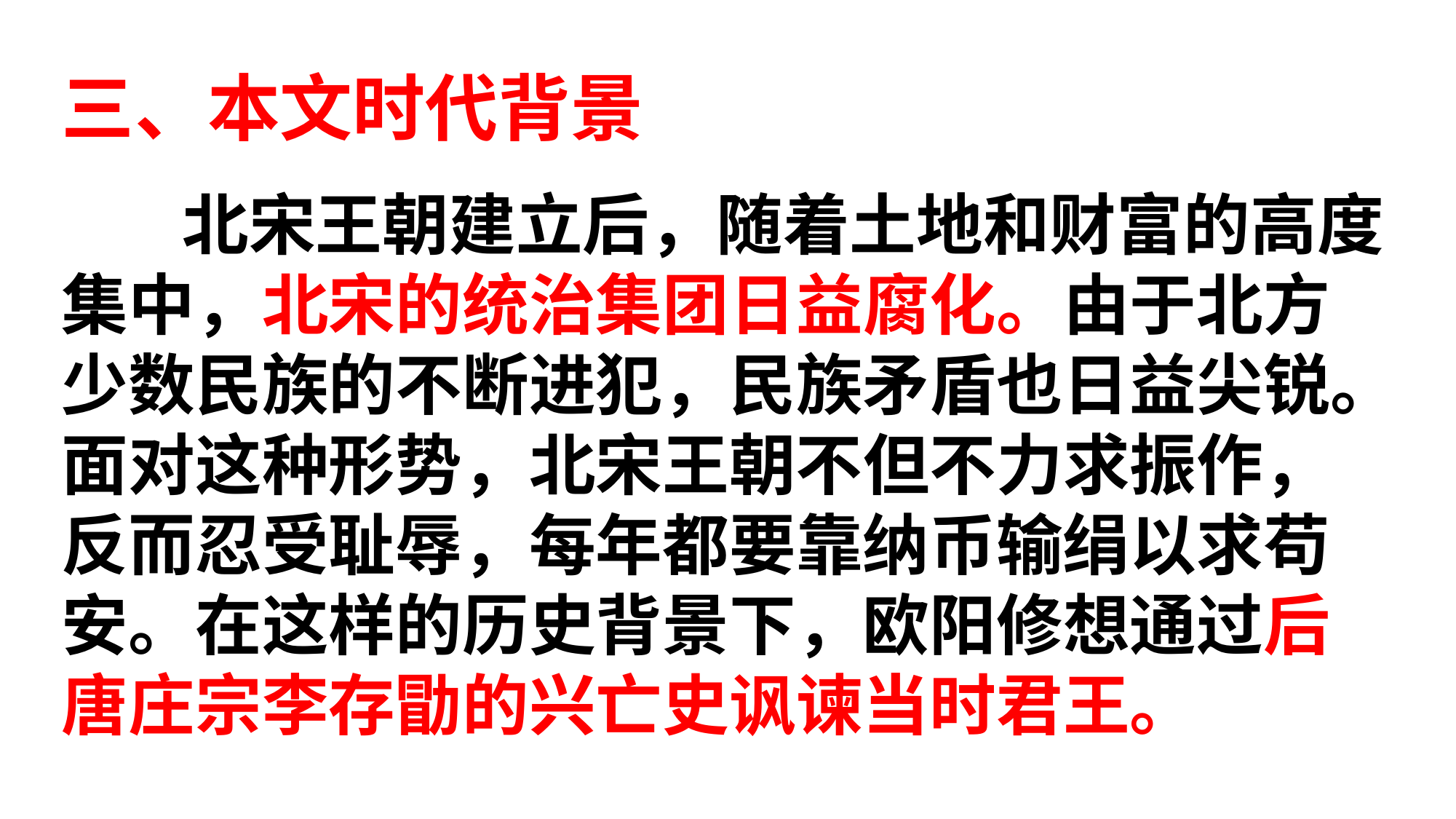

三、本文时代背景
       北宋王朝建立后，随着土地和财富的高度集中，北宋的统治集团日益腐化。由于北方少数民族的不断进犯，民族矛盾也日益尖锐。面对这种形势，北宋王朝不但不力求振作，反而忍受耻辱，每年都要靠纳币输绢以求苟安。在这样的历史背景下，欧阳修想通过后唐庄宗李存勖的兴亡史讽谏当时君王。